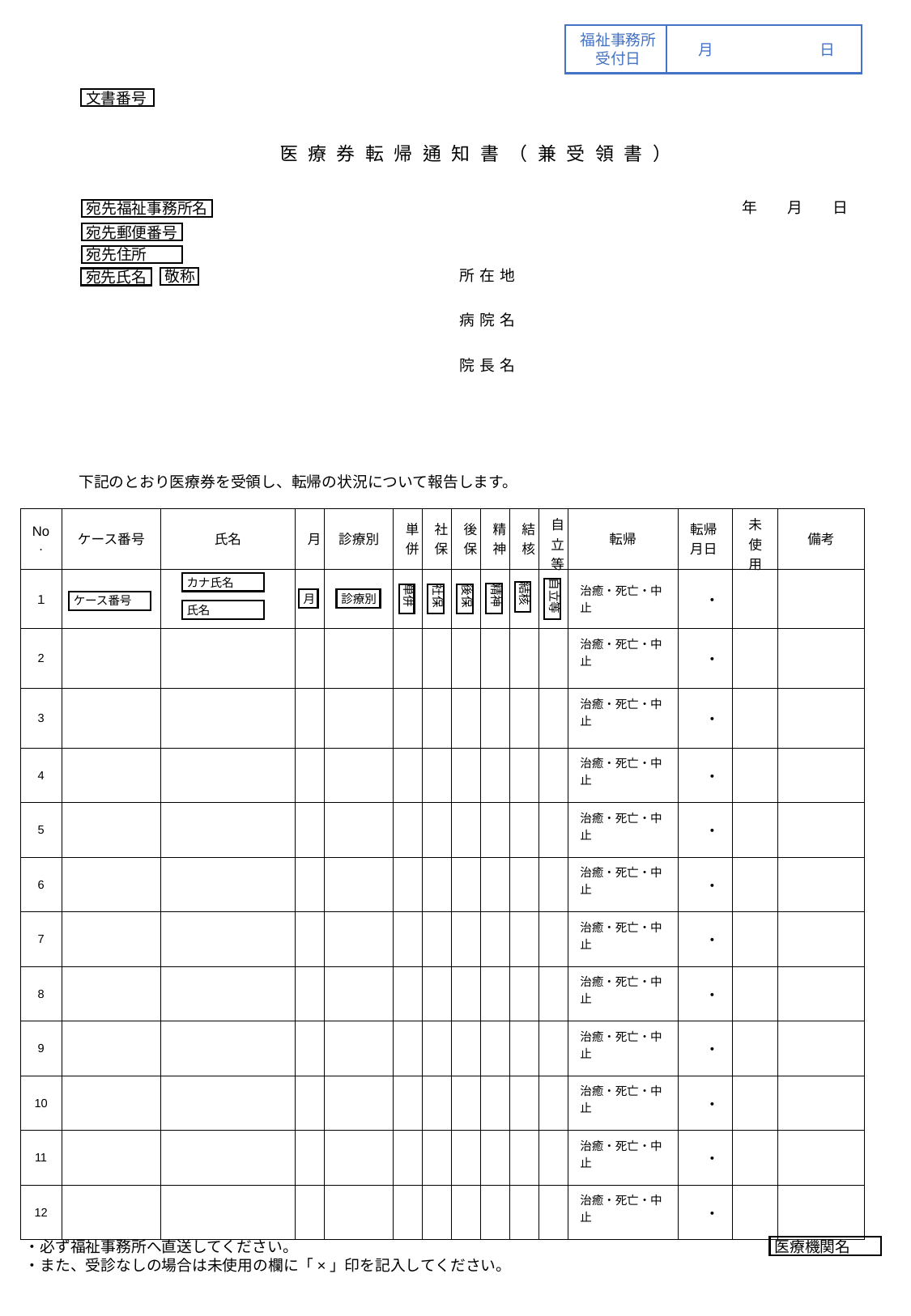

福祉事務所
受付日
月	日
文書番号
医療券転帰通知書（兼受領書）
　　　年　　月　　日
宛先福祉事務所名
宛先郵便番号
宛先住所
所在地
敬称
宛先氏名
病院名
院長名
下記のとおり医療券を受領し、転帰の状況について報告します。
| No. | ケース番号 | 氏名 | 月 | 診療別 | 単併 | 社保 | 後保 | 精神 | 結核 | 自立等 | 転帰 | 転帰月日 | 未使用 | 備考 |
| --- | --- | --- | --- | --- | --- | --- | --- | --- | --- | --- | --- | --- | --- | --- |
| １ |  |  |  |  |  |  |  |  |  |  | 治癒・死亡・中止 | ・ |  |  |
| 2 |  |  |  |  |  |  |  |  |  |  | 治癒・死亡・中止 | ・ |  |  |
| 3 |  |  |  |  |  |  |  |  |  |  | 治癒・死亡・中止 | ・ |  |  |
| 4 |  |  |  |  |  |  |  |  |  |  | 治癒・死亡・中止 | ・ |  |  |
| 5 |  |  |  |  |  |  |  |  |  |  | 治癒・死亡・中止 | ・ |  |  |
| 6 |  |  |  |  |  |  |  |  |  |  | 治癒・死亡・中止 | ・ |  |  |
| 7 |  |  |  |  |  |  |  |  |  |  | 治癒・死亡・中止 | ・ |  |  |
| 8 |  |  |  |  |  |  |  |  |  |  | 治癒・死亡・中止 | ・ |  |  |
| 9 |  |  |  |  |  |  |  |  |  |  | 治癒・死亡・中止 | ・ |  |  |
| 10 |  |  |  |  |  |  |  |  |  |  | 治癒・死亡・中止 | ・ |  |  |
| 11 |  |  |  |  |  |  |  |  |  |  | 治癒・死亡・中止 | ・ |  |  |
| 12 |  |  |  |  |  |  |  |  |  |  | 治癒・死亡・中止 | ・ |  |  |
カナ氏名
自立等
結核
精神
単併
社保
後保
月
診療別
ケース番号
氏名
・必ず福祉事務所へ直送してください。
・また、受診なしの場合は未使用の欄に「×」印を記入してください。
医療機関名